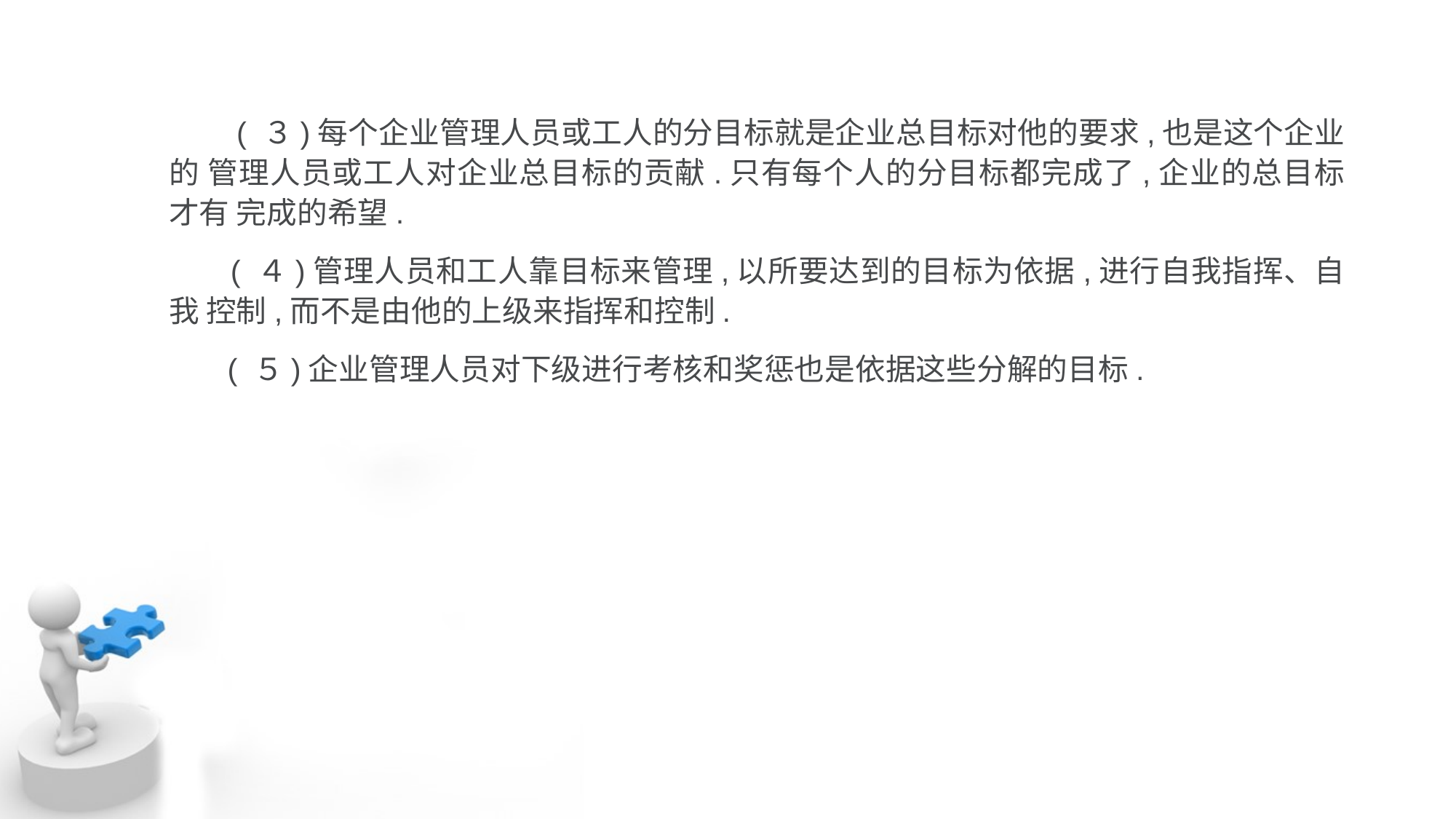

( ３)每个企业管理人员或工人的分目标就是企业总目标对他的要求,也是这个企业的 管理人员或工人对企业总目标的贡献.只有每个人的分目标都完成了,企业的总目标才有 完成的希望.
       ( ４)管理人员和工人靠目标来管理,以所要达到的目标为依据,进行自我指挥、自我 控制,而不是由他的上级来指挥和控制.
       ( ５)企业管理人员对下级进行考核和奖惩也是依据这些分解的目标.